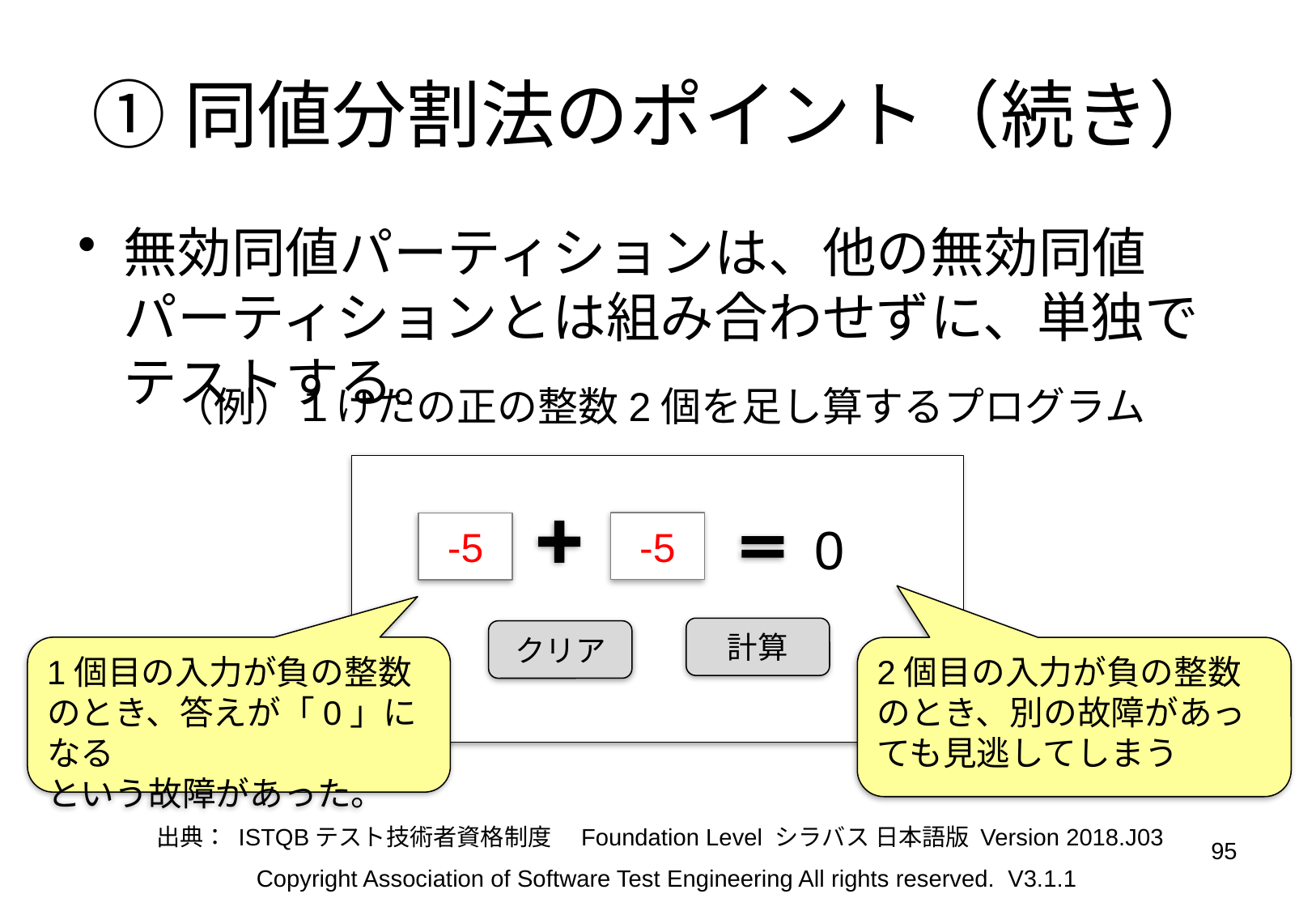

# ①同値分割法のポイント（続き）
無効同値パーティションは、他の無効同値パーティションとは組み合わせずに、単独でテストする。
（例）１けたの正の整数2個を足し算するプログラム

0
-5
-5

計算
クリア
1個目の入力が負の整数のとき、答えが「0」になる
という故障があった。
2個目の入力が負の整数のとき、別の故障があっても見逃してしまう
出典： ISTQBテスト技術者資格制度　Foundation Level シラバス 日本語版 Version 2018.J03
95
Copyright Association of Software Test Engineering All rights reserved.  V3.1.1